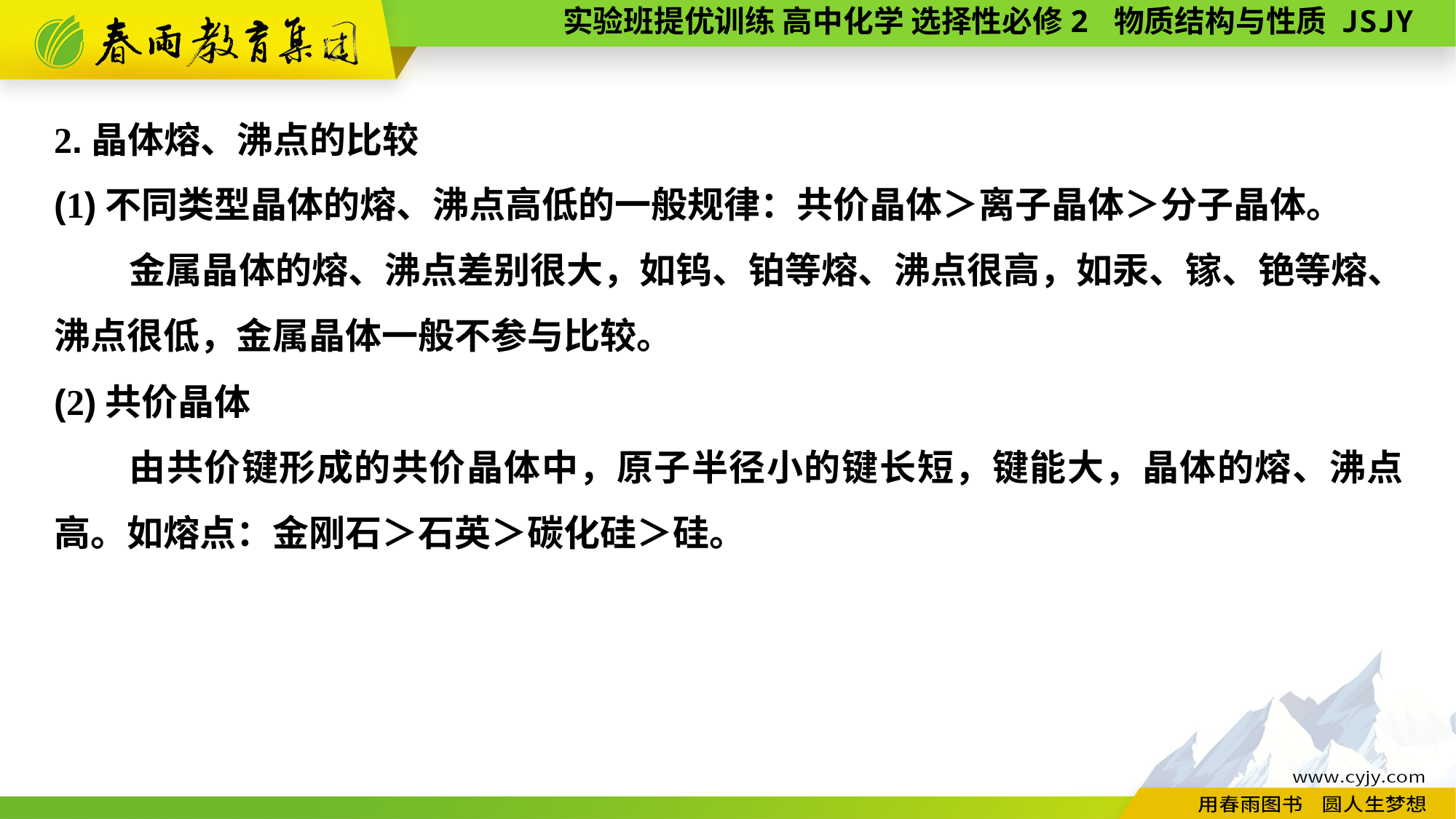

2.晶体熔、沸点的比较
(1)不同类型晶体的熔、沸点高低的一般规律：共价晶体＞离子晶体＞分子晶体。
金属晶体的熔、沸点差别很大，如钨、铂等熔、沸点很高，如汞、镓、铯等熔、沸点很低，金属晶体一般不参与比较。
(2)共价晶体
由共价键形成的共价晶体中，原子半径小的键长短，键能大，晶体的熔、沸点高。如熔点：金刚石＞石英＞碳化硅＞硅。